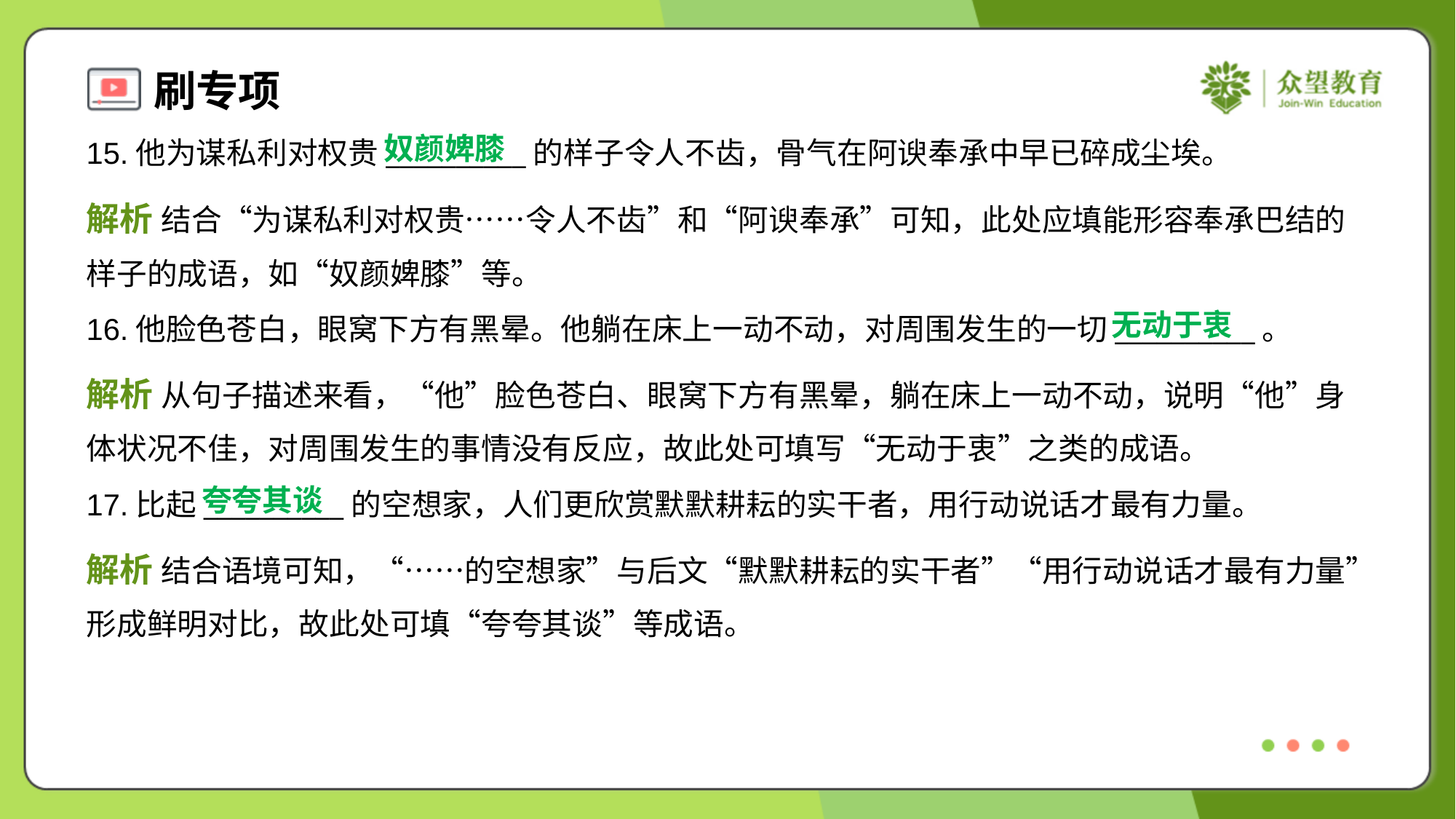

奴颜婢膝
15.他为谋私利对权贵__________的样子令人不齿，骨气在阿谀奉承中早已碎成尘埃。
解析 结合“为谋私利对权贵……令人不齿”和“阿谀奉承”可知，此处应填能形容奉承巴结的
样子的成语，如“奴颜婢膝”等。
无动于衷
16.他脸色苍白，眼窝下方有黑晕。他躺在床上一动不动，对周围发生的一切__________。
解析 从句子描述来看，“他”脸色苍白、眼窝下方有黑晕，躺在床上一动不动，说明“他”身
体状况不佳，对周围发生的事情没有反应，故此处可填写“无动于衷”之类的成语。
夸夸其谈
17.比起__________的空想家，人们更欣赏默默耕耘的实干者，用行动说话才最有力量。
解析 结合语境可知，“……的空想家”与后文“默默耕耘的实干者”“用行动说话才最有力量”
形成鲜明对比，故此处可填“夸夸其谈”等成语。